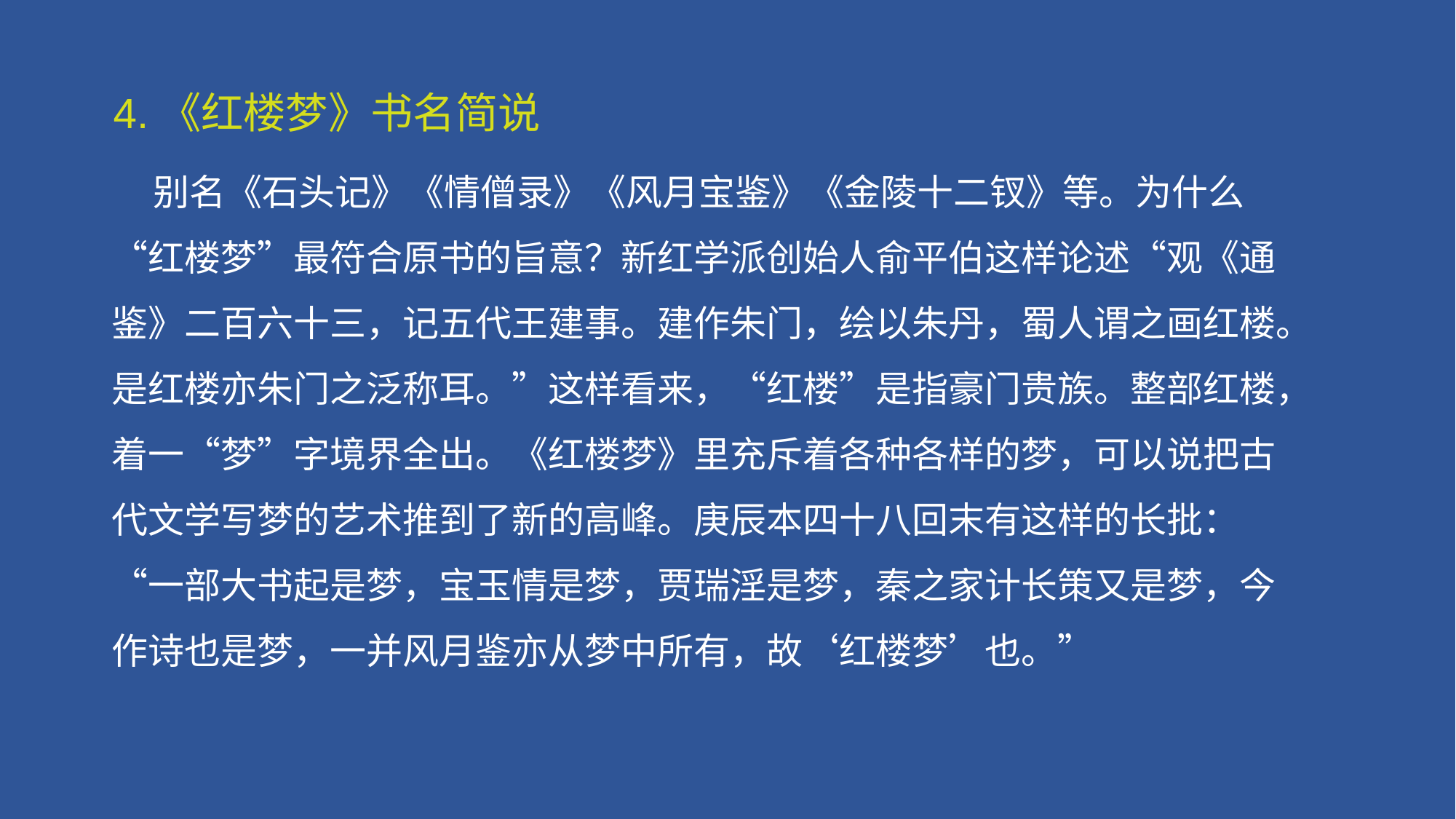

4.《红楼梦》书名简说
    别名《石头记》《情僧录》《风月宝鉴》《金陵十二钗》等。为什么“红楼梦”最符合原书的旨意？新红学派创始人俞平伯这样论述“观《通鉴》二百六十三，记五代王建事。建作朱门，绘以朱丹，蜀人谓之画红楼。是红楼亦朱门之泛称耳。”这样看来，“红楼”是指豪门贵族。整部红楼，着一“梦”字境界全出。《红楼梦》里充斥着各种各样的梦，可以说把古代文学写梦的艺术推到了新的高峰。庚辰本四十八回末有这样的长批：“一部大书起是梦，宝玉情是梦，贾瑞淫是梦，秦之家计长策又是梦，今作诗也是梦，一并风月鉴亦从梦中所有，故‘红楼梦’也。”